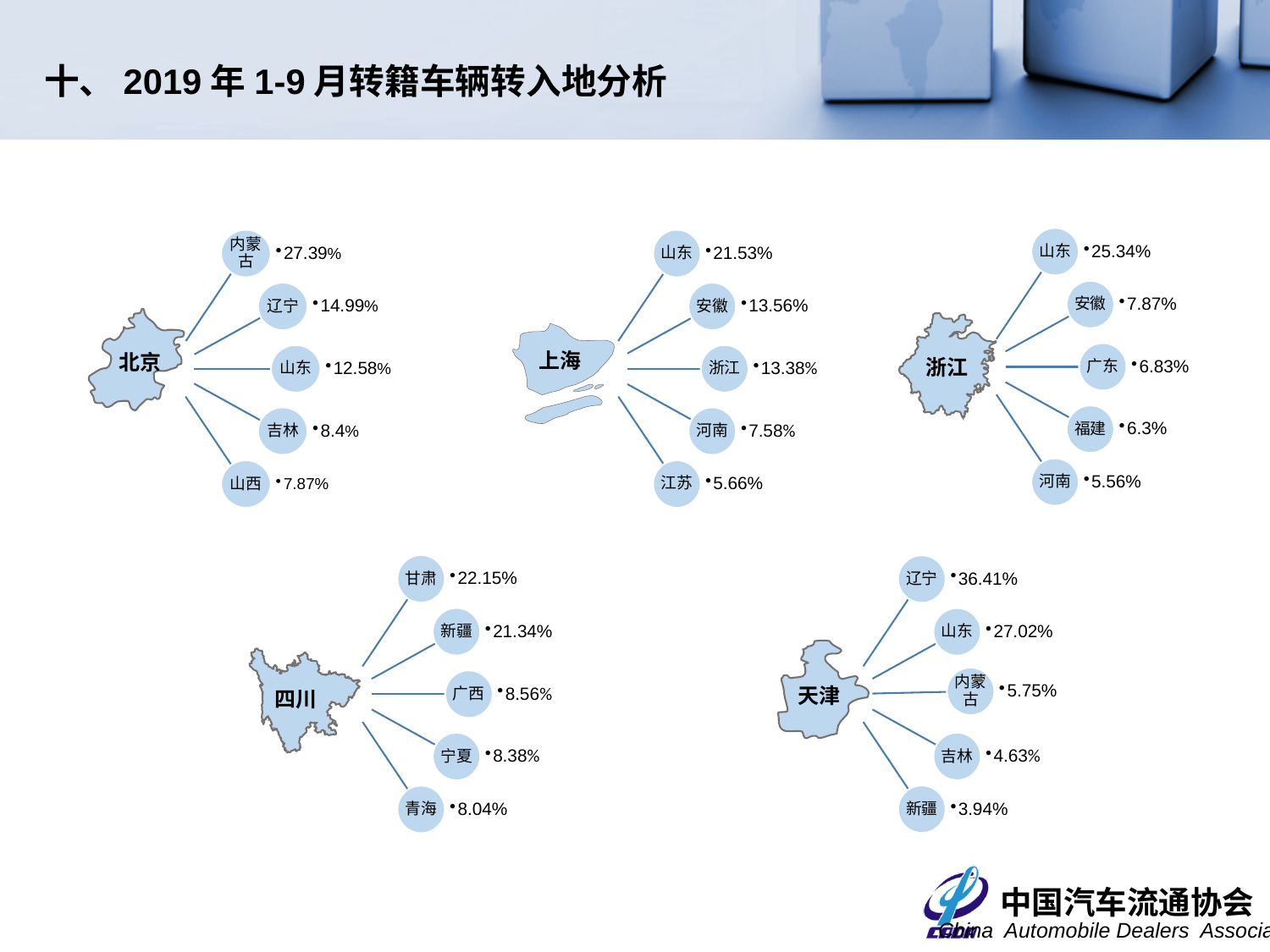

十、2019年1-9月转籍车辆转入地分析
山东
25.34%
安徽
7.87%
广东
6.83%
福建
6.3%
河南
5.56%

浙江
内蒙古
27.39%
辽宁
14.99%

山东
12.58%

吉林
8.4%

山西
7.87%

北京
山东
21.53%
安徽
13.56%
浙江
13.38%
河南
7.58%
江苏
5.66%

上海
甘肃
22.15%
新疆
21.34%
广西
8.56%
宁夏
8.38%
青海
8.04%

四川
辽宁
36.41%
山东
27.02%
内蒙古
5.75%
吉林
4.63%
新疆
3.94%

天津